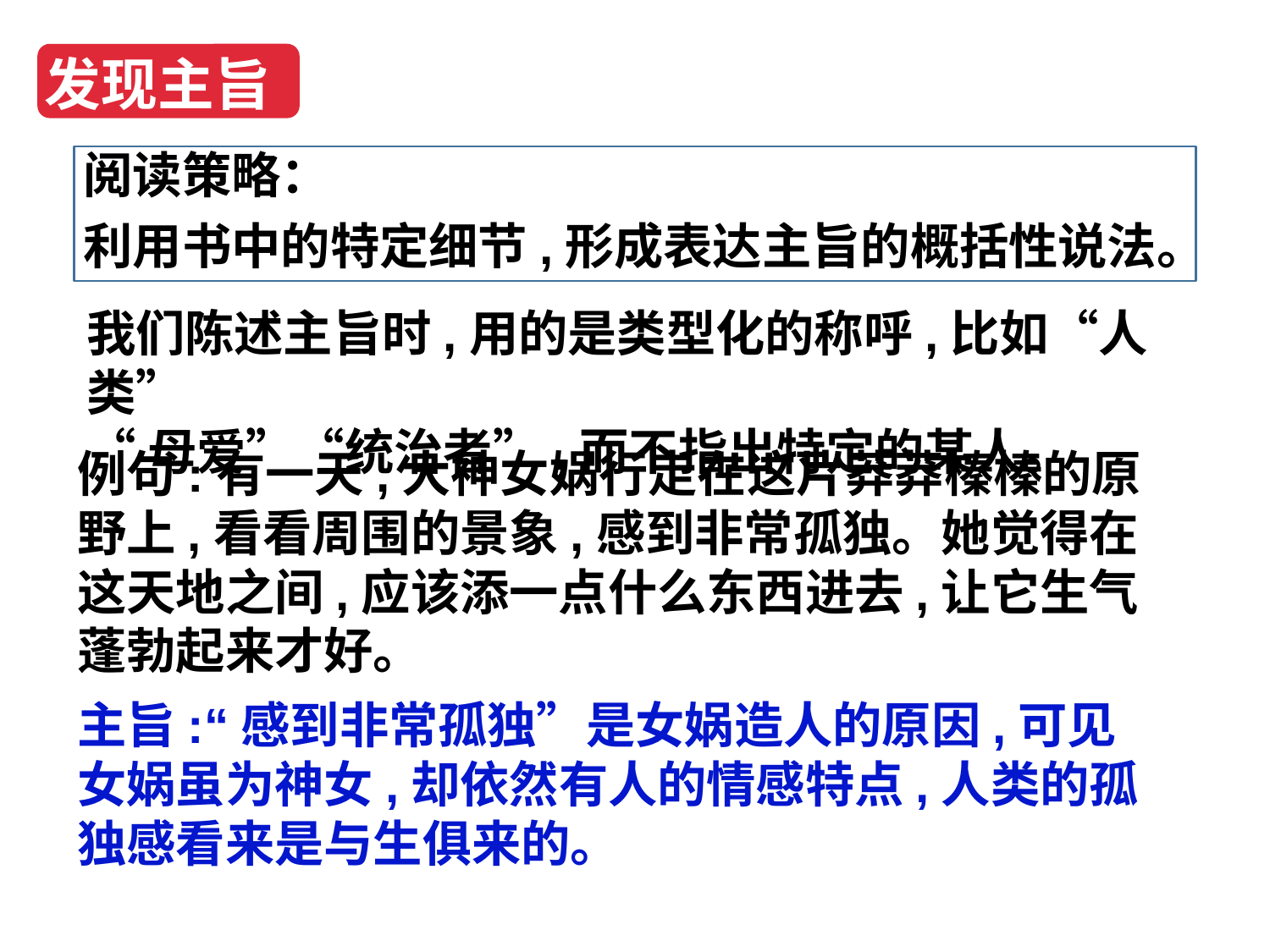

发现主旨

阅读策略：
利用书中的特定细节,形成表达主旨的概括性说法。
我们陈述主旨时,用的是类型化的称呼,比如“人类”
“母爱”“统治者”,而不指出特定的某人。
例句:有一天,大神女娲行走在这片莽莽榛榛的原野上,看看周围的景象,感到非常孤独。她觉得在这天地之间,应该添一点什么东西进去,让它生气蓬勃起来才好。
主旨:“感到非常孤独”是女娲造人的原因,可见女娲虽为神女,却依然有人的情感特点,人类的孤独感看来是与生俱来的。